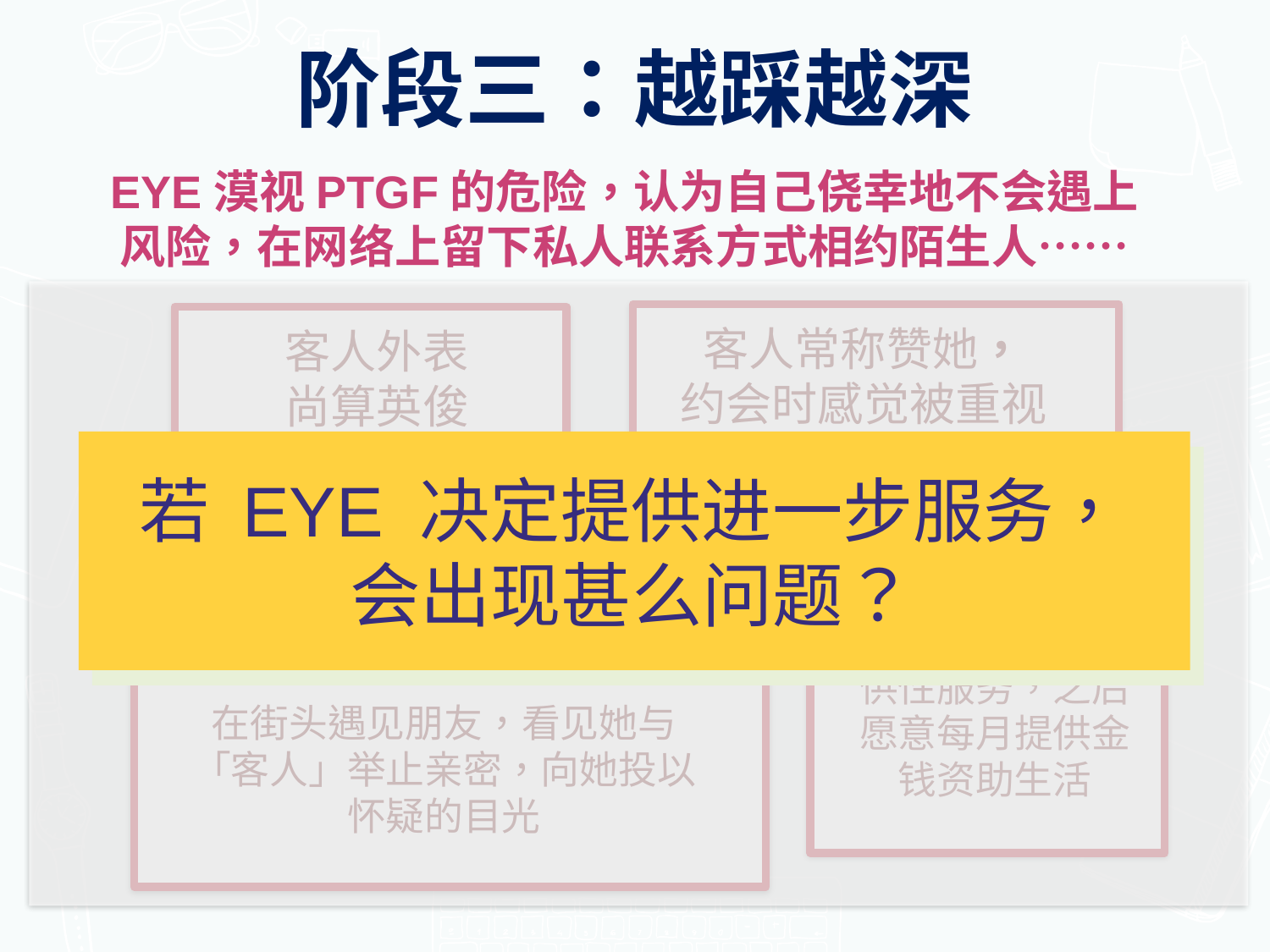

阶段三：越踩越深
EYE漠视PTGF的危险，认为自己侥幸地不会遇上风险，在网络上留下私人联系方式相约陌生人……

客人常称赞她，
约会时感觉被重视
客人外表
尚算英俊
若 EYE 决定提供进一步服务，
会出现甚么问题？

客人表示如答允要求，
可立即送她一个名牌手袋

客人持续称赞她，之后更表示如提供性服务，之后愿意每月提供金钱资助生活

在街头遇见朋友，看见她与「客人」举止亲密，向她投以怀疑的目光